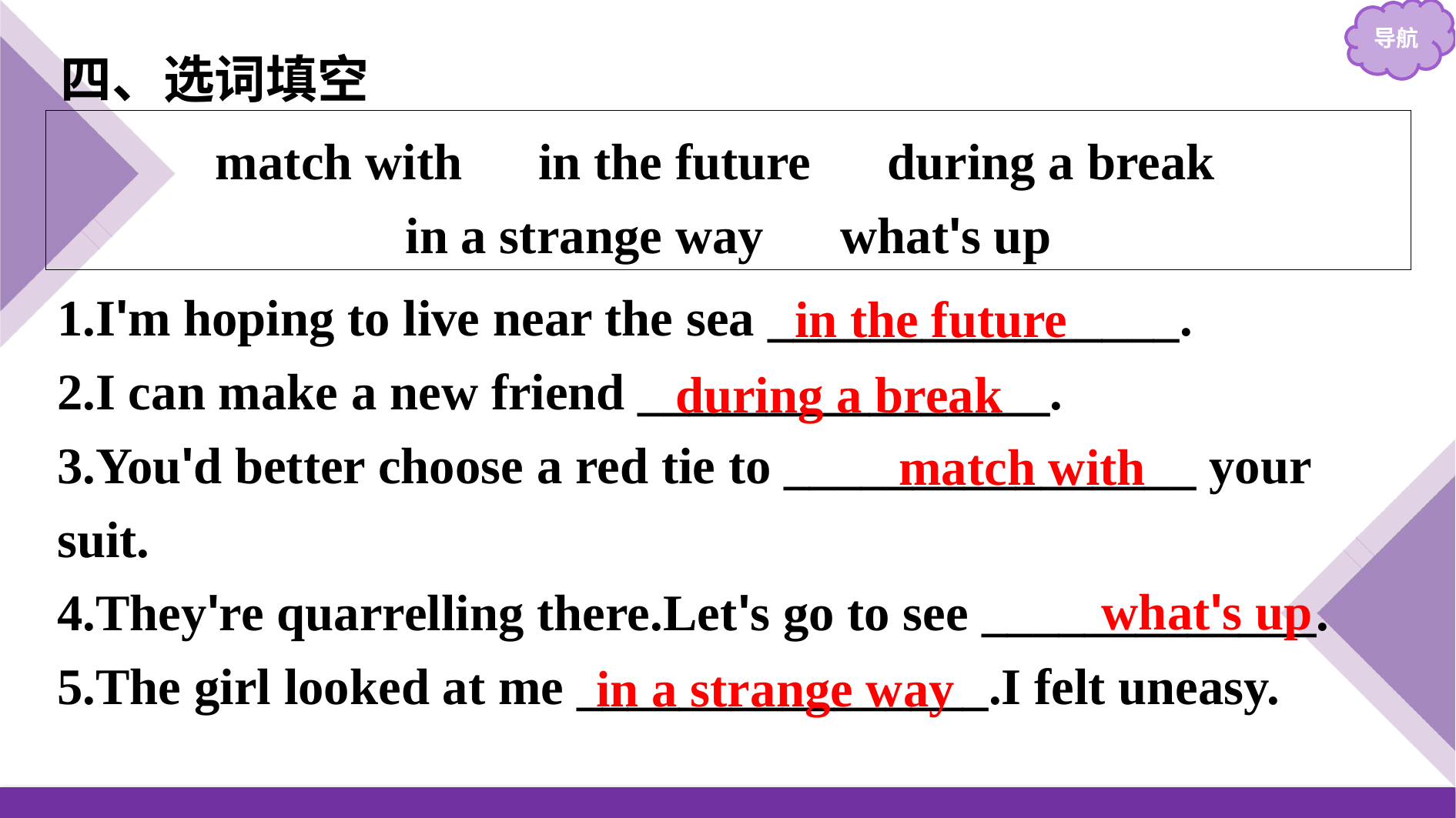

四、选词填空
match with　in the future　during a break
in a strange way　what's up
1.I'm hoping to live near the sea ________________.
2.I can make a new friend ________________.
3.You'd better choose a red tie to ________________ your suit.
4.They're quarrelling there.Let's go to see _____________.
5.The girl looked at me ________________.I felt uneasy.
in the future
during a break
match with
what's up
in a strange way